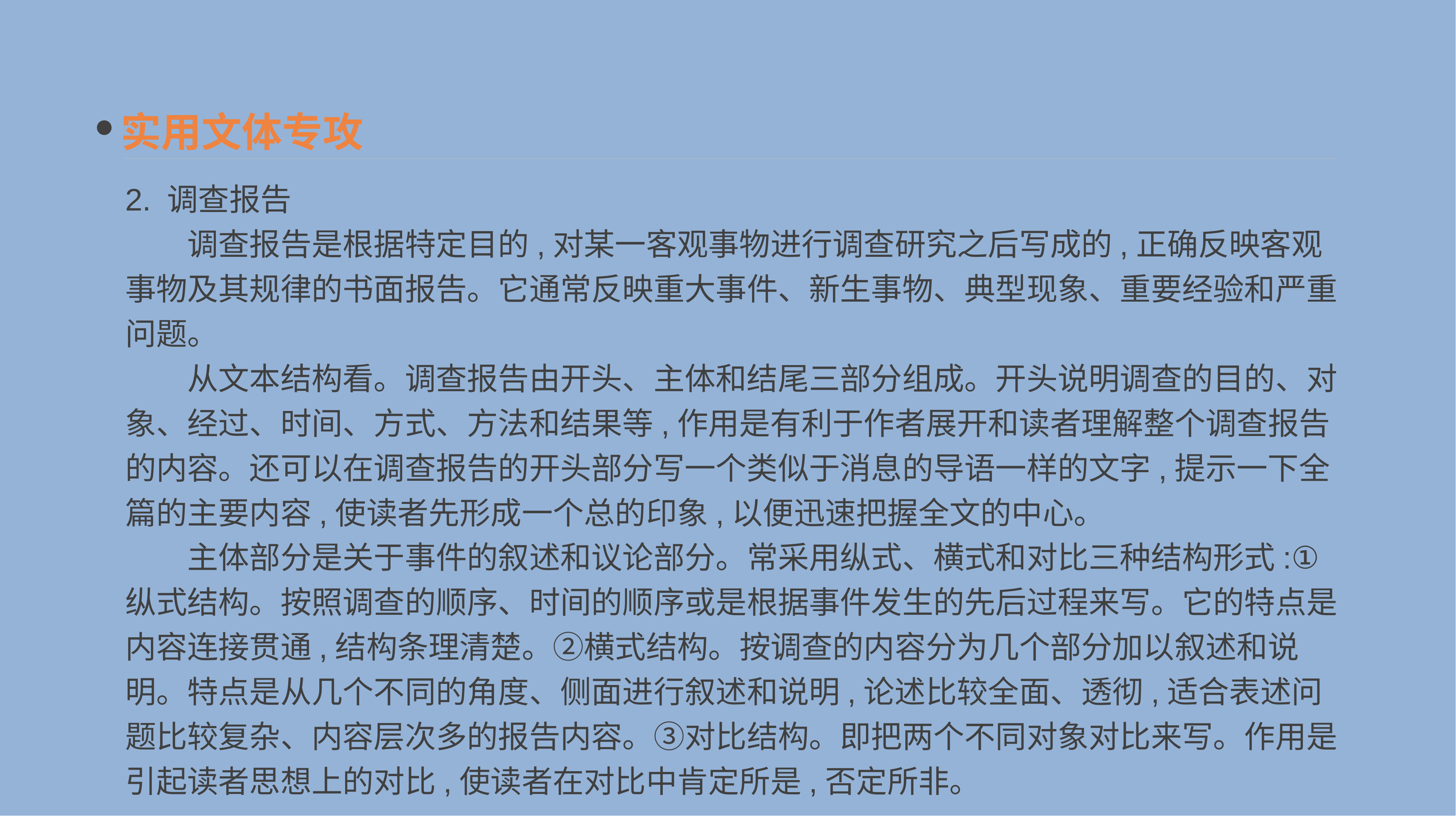

实用文体专攻

2. 调查报告
　　调查报告是根据特定目的,对某一客观事物进行调查研究之后写成的,正确反映客观事物及其规律的书面报告。它通常反映重大事件、新生事物、典型现象、重要经验和严重问题。
　　从文本结构看。调查报告由开头、主体和结尾三部分组成。开头说明调查的目的、对象、经过、时间、方式、方法和结果等,作用是有利于作者展开和读者理解整个调查报告的内容。还可以在调查报告的开头部分写一个类似于消息的导语一样的文字,提示一下全篇的主要内容,使读者先形成一个总的印象,以便迅速把握全文的中心。
　　主体部分是关于事件的叙述和议论部分。常采用纵式、横式和对比三种结构形式:①纵式结构。按照调查的顺序、时间的顺序或是根据事件发生的先后过程来写。它的特点是内容连接贯通,结构条理清楚。②横式结构。按调查的内容分为几个部分加以叙述和说明。特点是从几个不同的角度、侧面进行叙述和说明,论述比较全面、透彻,适合表述问题比较复杂、内容层次多的报告内容。③对比结构。即把两个不同对象对比来写。作用是引起读者思想上的对比,使读者在对比中肯定所是,否定所非。